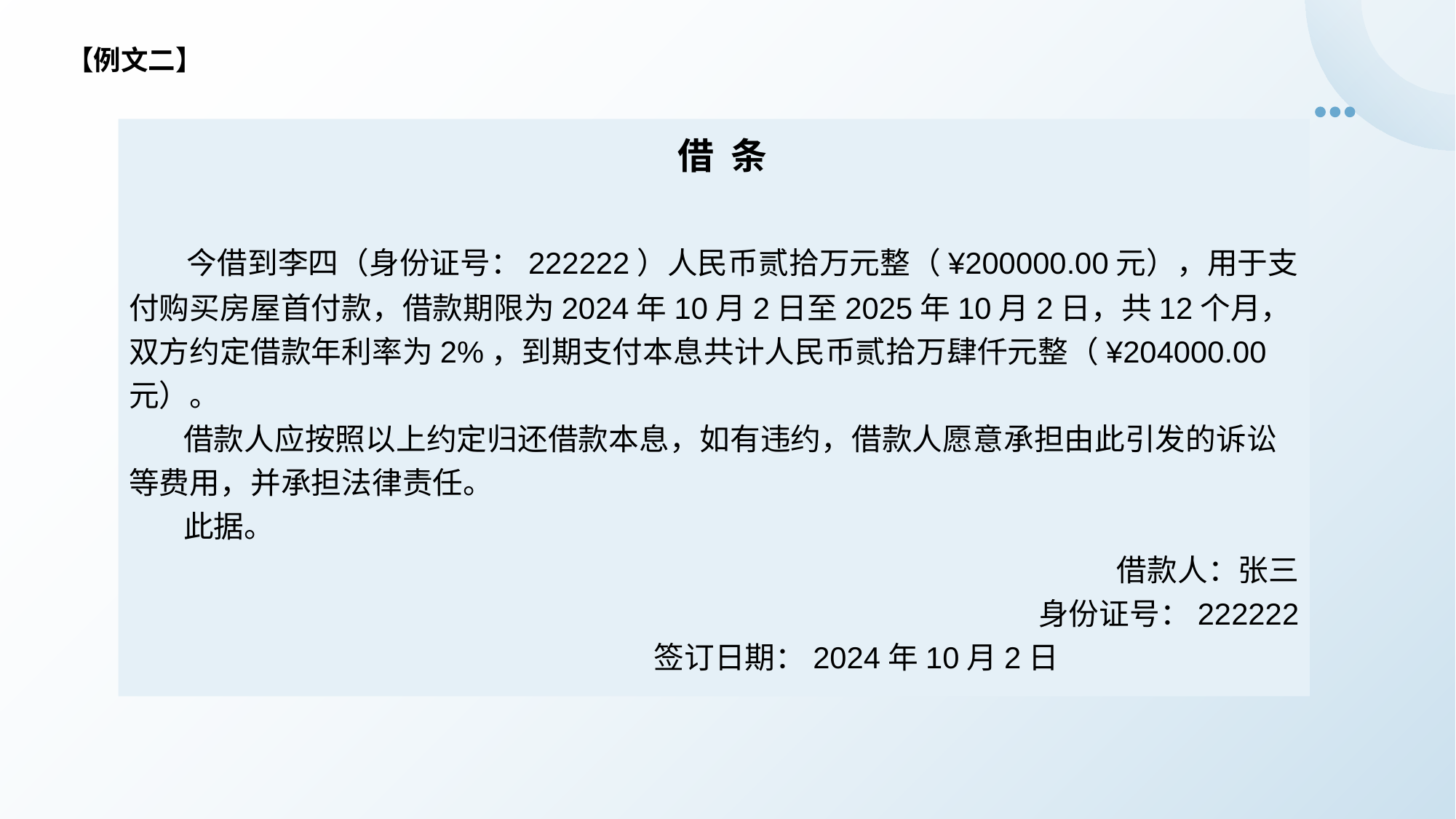

【例文二】
 借  条

      今借到李四（身份证号：222222）人民币贰拾万元整（¥200000.00元），用于支付购买房屋首付款，借款期限为2024年10月2日至2025年10月2日，共12个月，双方约定借款年利率为2%，到期支付本息共计人民币贰拾万肆仟元整（¥204000.00元）。
       借款人应按照以上约定归还借款本息，如有违约，借款人愿意承担由此引发的诉讼等费用，并承担法律责任。
       此据。
                                                 借款人：张三
                                                 身份证号：222222
                                                 签订日期：2024年10月2日